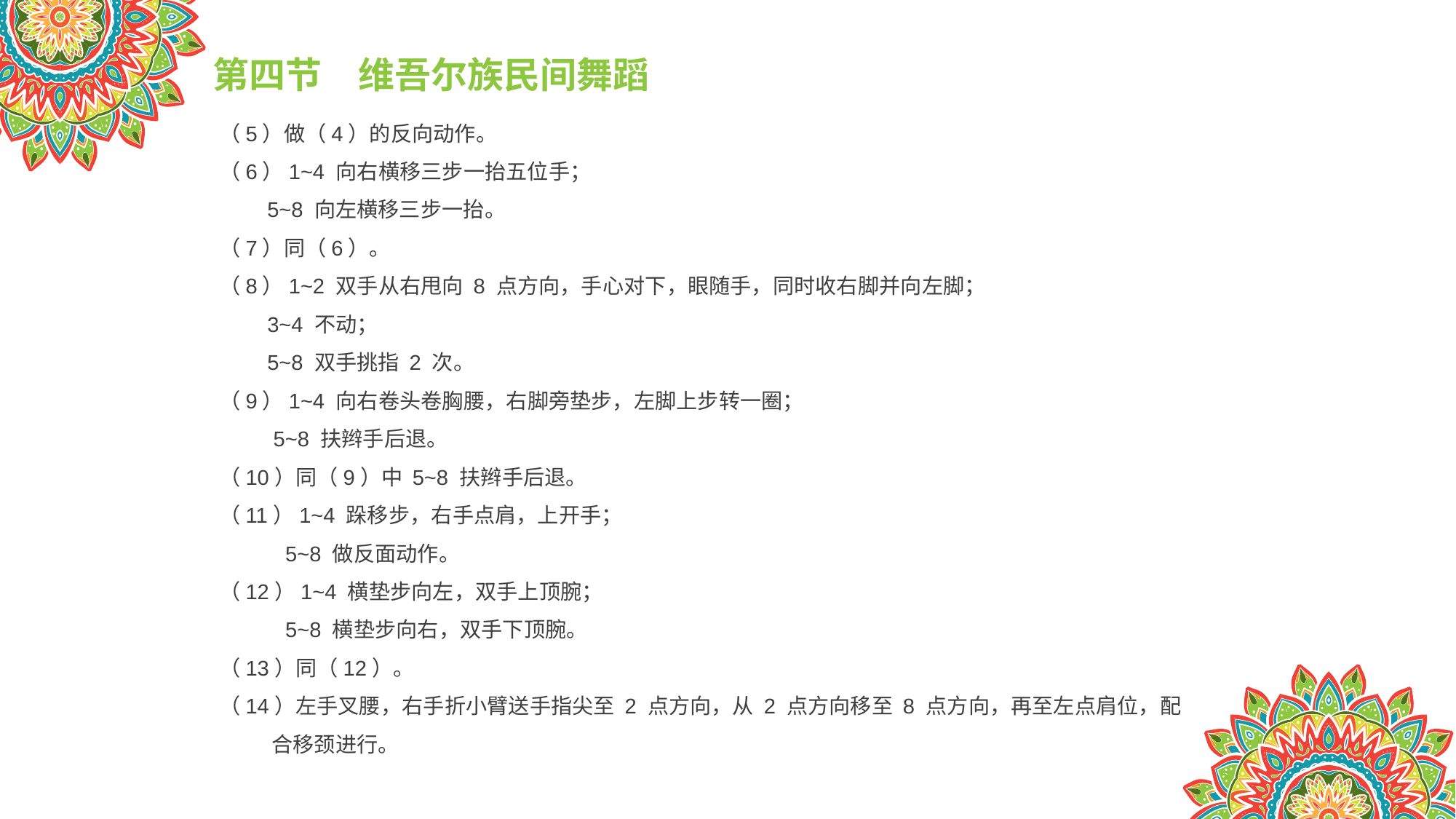

第四节　维吾尔族民间舞蹈
（5）做（4）的反向动作。
（6）1~4 向右横移三步一抬五位手；
        5~8 向左横移三步一抬。
（7）同（6）。
（8）1~2 双手从右甩向 8 点方向，手心对下，眼随手，同时收右脚并向左脚；
        3~4 不动；
        5~8 双手挑指 2 次。
（9）1~4 向右卷头卷胸腰，右脚旁垫步，左脚上步转一圈；
         5~8 扶辫手后退。
（10）同（9）中 5~8 扶辫手后退。
（11）1~4 跺移步，右手点肩，上开手；
           5~8 做反面动作。
（12）1~4 横垫步向左，双手上顶腕；
           5~8 横垫步向右，双手下顶腕。
（13）同（12）。
（14）左手叉腰，右手折小臂送手指尖至 2 点方向，从 2 点方向移至 8 点方向，再至左点肩位，配
          合移颈进行。